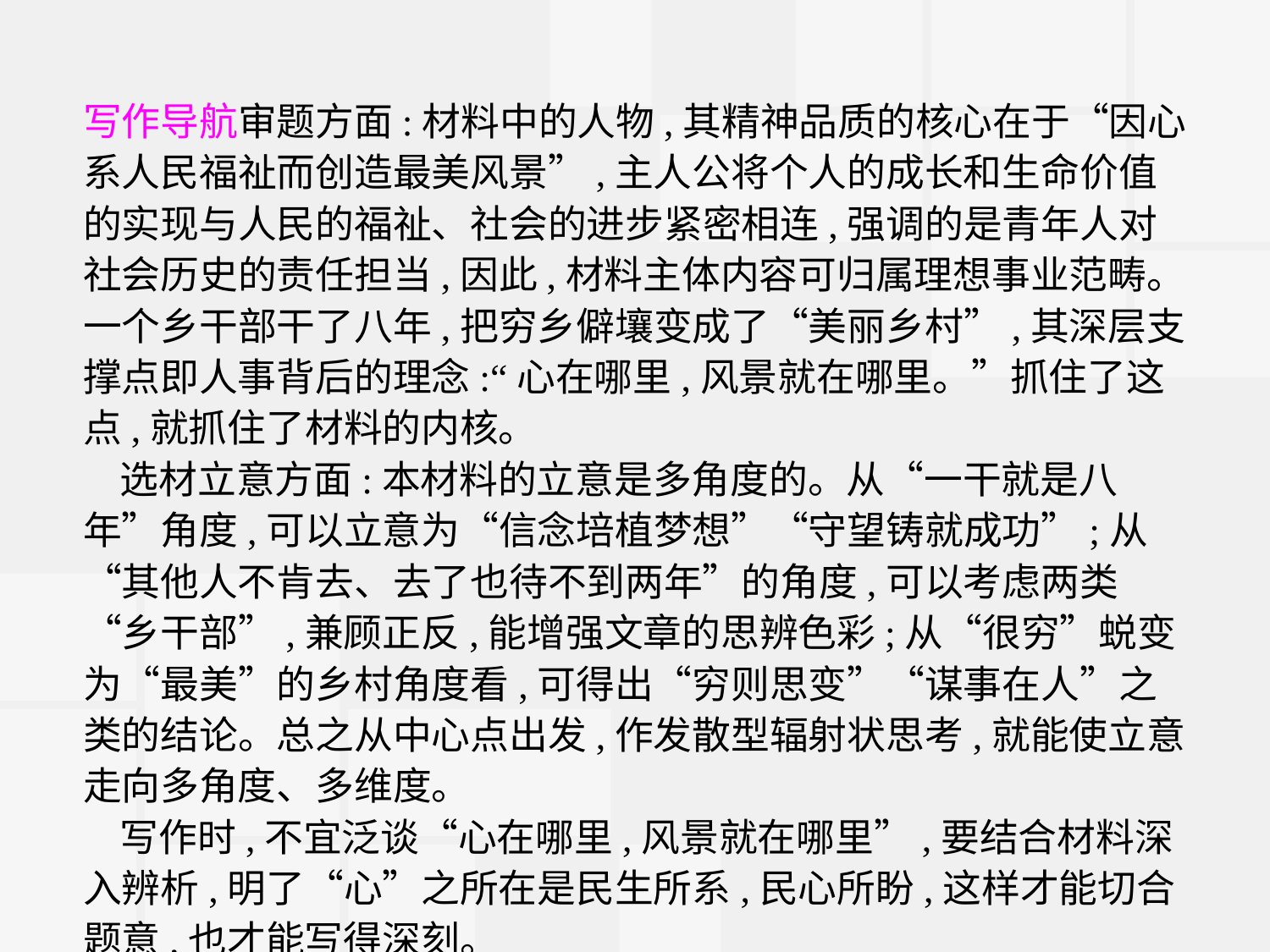

写作导航审题方面:材料中的人物,其精神品质的核心在于“因心系人民福祉而创造最美风景”,主人公将个人的成长和生命价值的实现与人民的福祉、社会的进步紧密相连,强调的是青年人对社会历史的责任担当,因此,材料主体内容可归属理想事业范畴。一个乡干部干了八年,把穷乡僻壤变成了“美丽乡村”,其深层支撑点即人事背后的理念:“心在哪里,风景就在哪里。”抓住了这点,就抓住了材料的内核。
选材立意方面:本材料的立意是多角度的。从“一干就是八年”角度,可以立意为“信念培植梦想”“守望铸就成功”;从“其他人不肯去、去了也待不到两年”的角度,可以考虑两类“乡干部”,兼顾正反,能增强文章的思辨色彩;从“很穷”蜕变为“最美”的乡村角度看,可得出“穷则思变”“谋事在人”之类的结论。总之从中心点出发,作发散型辐射状思考,就能使立意走向多角度、多维度。
写作时,不宜泛谈“心在哪里,风景就在哪里”,要结合材料深入辨析,明了“心”之所在是民生所系,民心所盼,这样才能切合题意,也才能写得深刻。